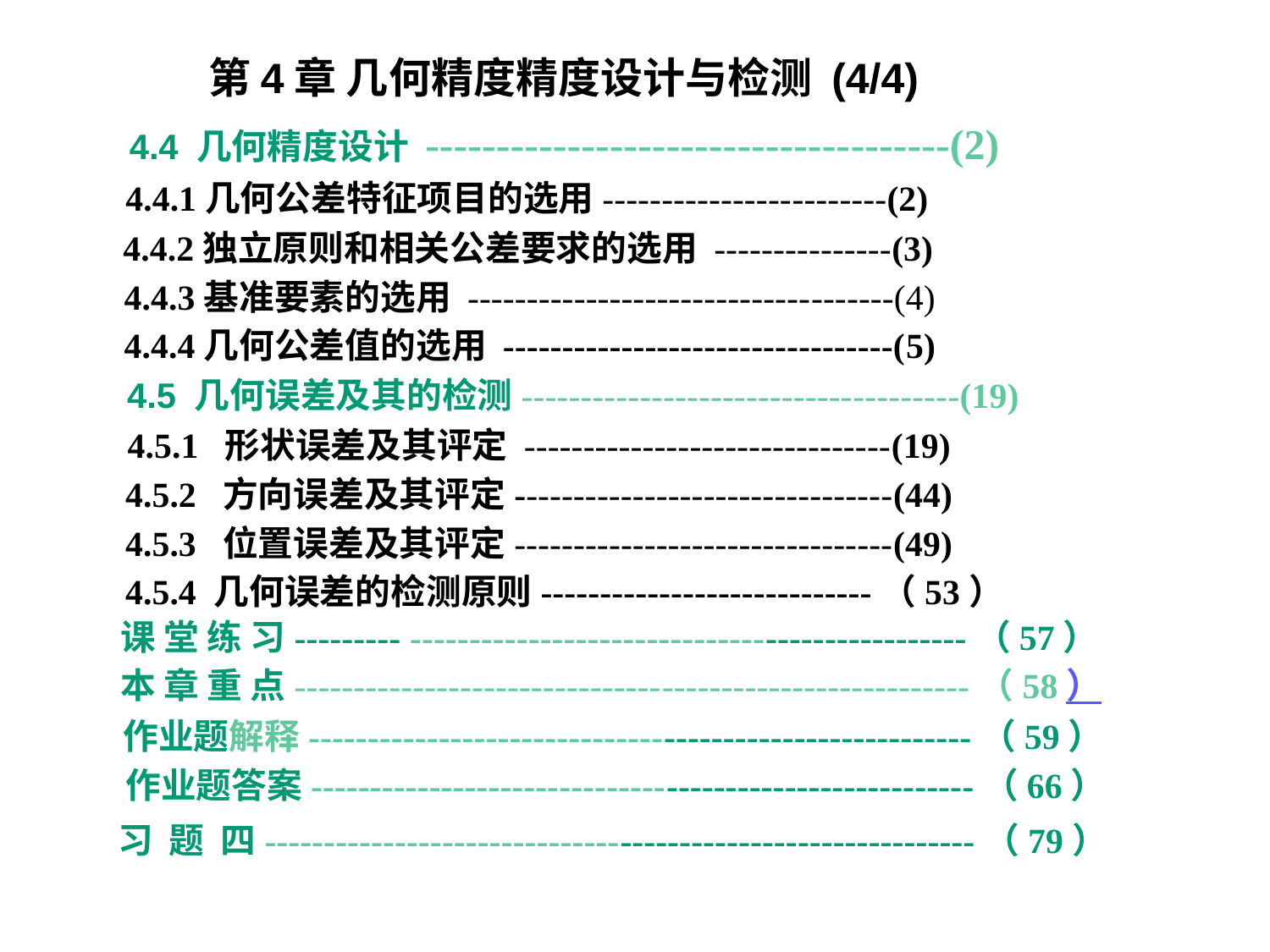

1
第4章 几何精度精度设计与检测 (4/4)
4.4 几何精度设计 -------------------------------------(2)
4.4.1几何公差特征项目的选用------------------------(2)
4.4.2独立原则和相关公差要求的选用 ---------------(3)
4.4.3基准要素的选用 ------------------------------------(4)
4.4.4几何公差值的选用 ---------------------------------(5)
4.5 几何误差及其的检测-------------------------------------(19)
4.5.1  形状误差及其评定 -------------------------------(19)
4.5.2  方向误差及其评定--------------------------------(44)
4.5.3  位置误差及其评定--------------------------------(49)
4.5.4 几何误差的检测原则----------------------------（53）
课 堂 练 习--------- -----------------------------------------------（57）
本 章 重 点---------------------------------------------------------（58）
作业题解释--------------------------------------------------------（59）
作业题答案--------------------------------------------------------（66）
习  题  四------------------------------------------------------------（79）